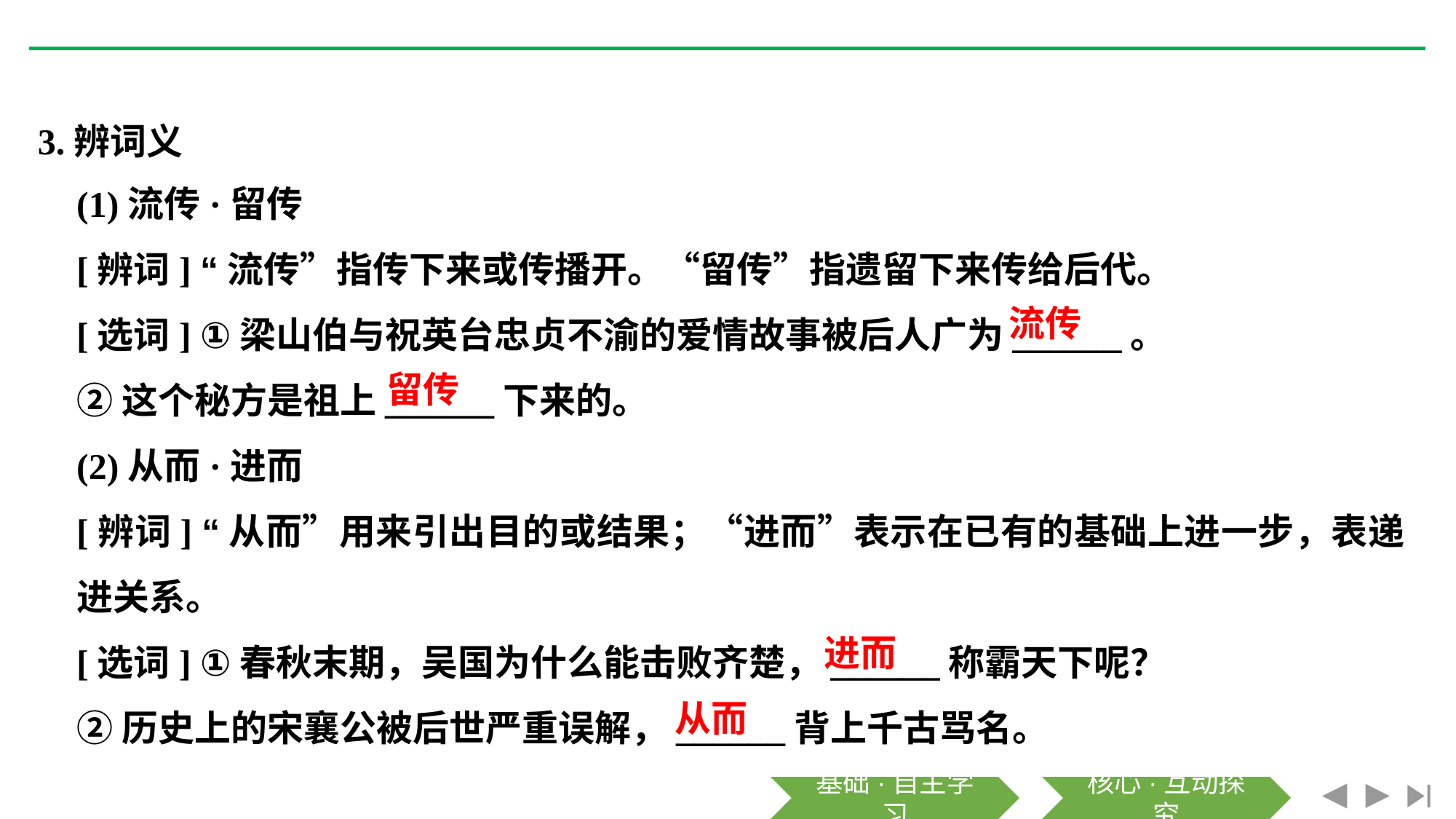

3.辨词义
(1)流传·留传
[辨词] “流传”指传下来或传播开。“留传”指遗留下来传给后代。
[选词] ①梁山伯与祝英台忠贞不渝的爱情故事被后人广为______。
②这个秘方是祖上______下来的。
(2)从而·进而
[辨词] “从而”用来引出目的或结果；“进而”表示在已有的基础上进一步，表递进关系。
[选词] ①春秋末期，吴国为什么能击败齐楚，______称霸天下呢？
②历史上的宋襄公被后世严重误解，______背上千古骂名。
流传
留传
进而
从而